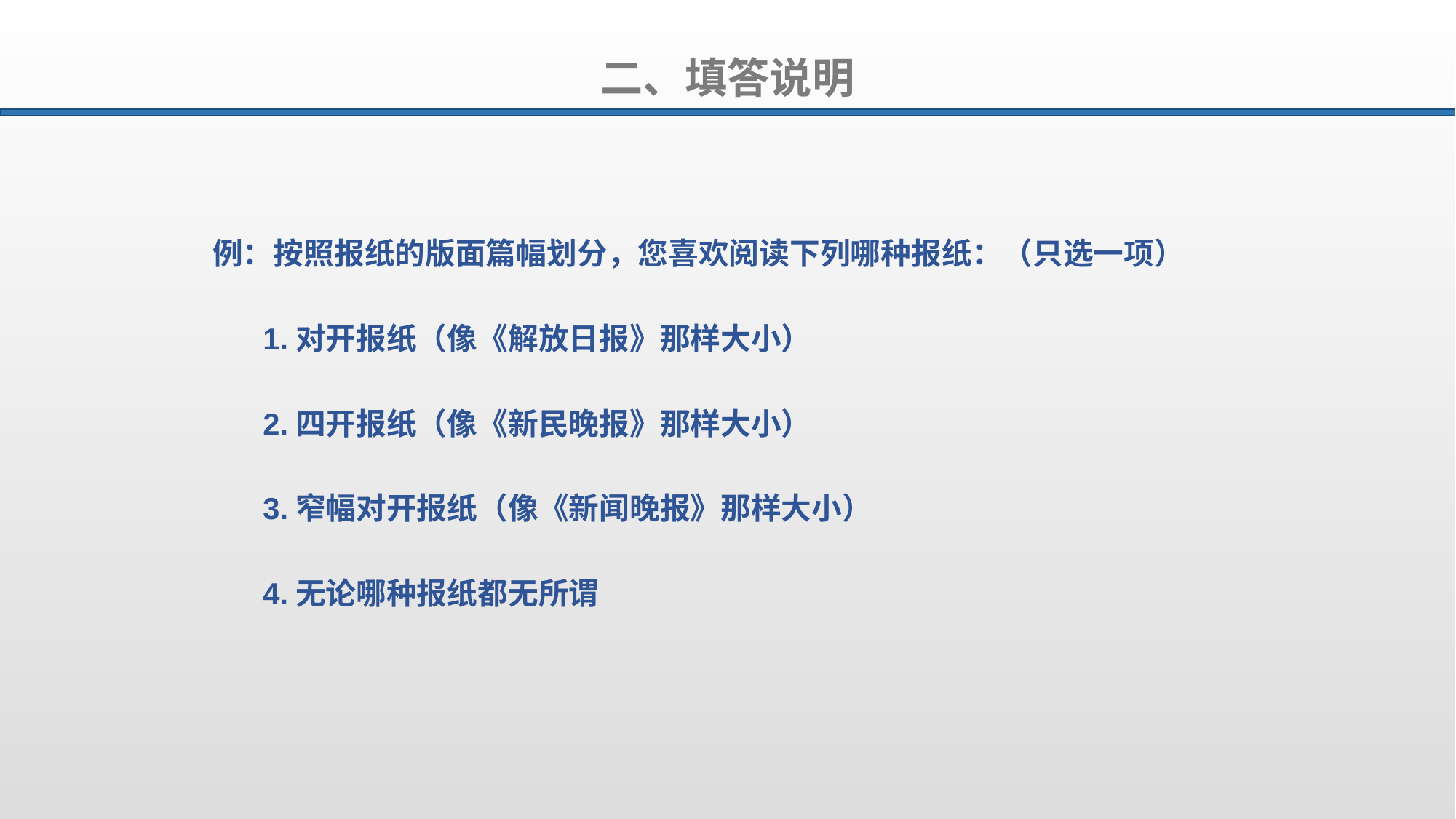

二、填答说明

例：按照报纸的版面篇幅划分，您喜欢阅读下列哪种报纸：（只选一项）
      1.对开报纸（像《解放日报》那样大小）
      2.四开报纸（像《新民晚报》那样大小）
      3.窄幅对开报纸（像《新闻晚报》那样大小）
      4.无论哪种报纸都无所谓